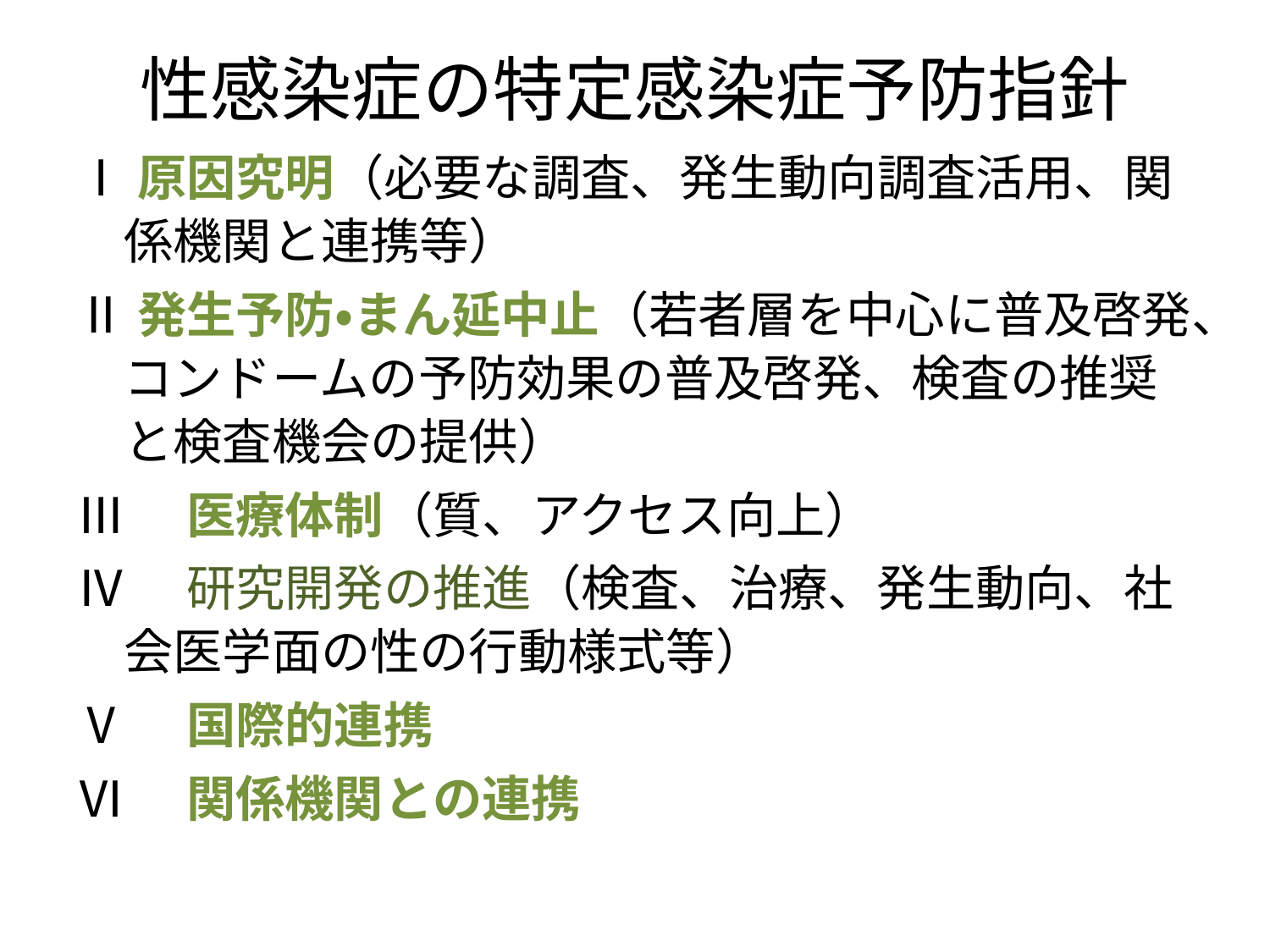

# 性感染症の特定感染症予防指針
Ⅰ原因究明（必要な調査、発生動向調査活用、関係機関と連携等）
Ⅱ発生予防・まん延中止（若者層を中心に普及啓発、コンドームの予防効果の普及啓発、検査の推奨と検査機会の提供）
Ⅲ　医療体制（質、アクセス向上）
Ⅳ　研究開発の推進（検査、治療、発生動向、社会医学面の性の行動様式等）
Ⅴ　国際的連携
Ⅵ　関係機関との連携